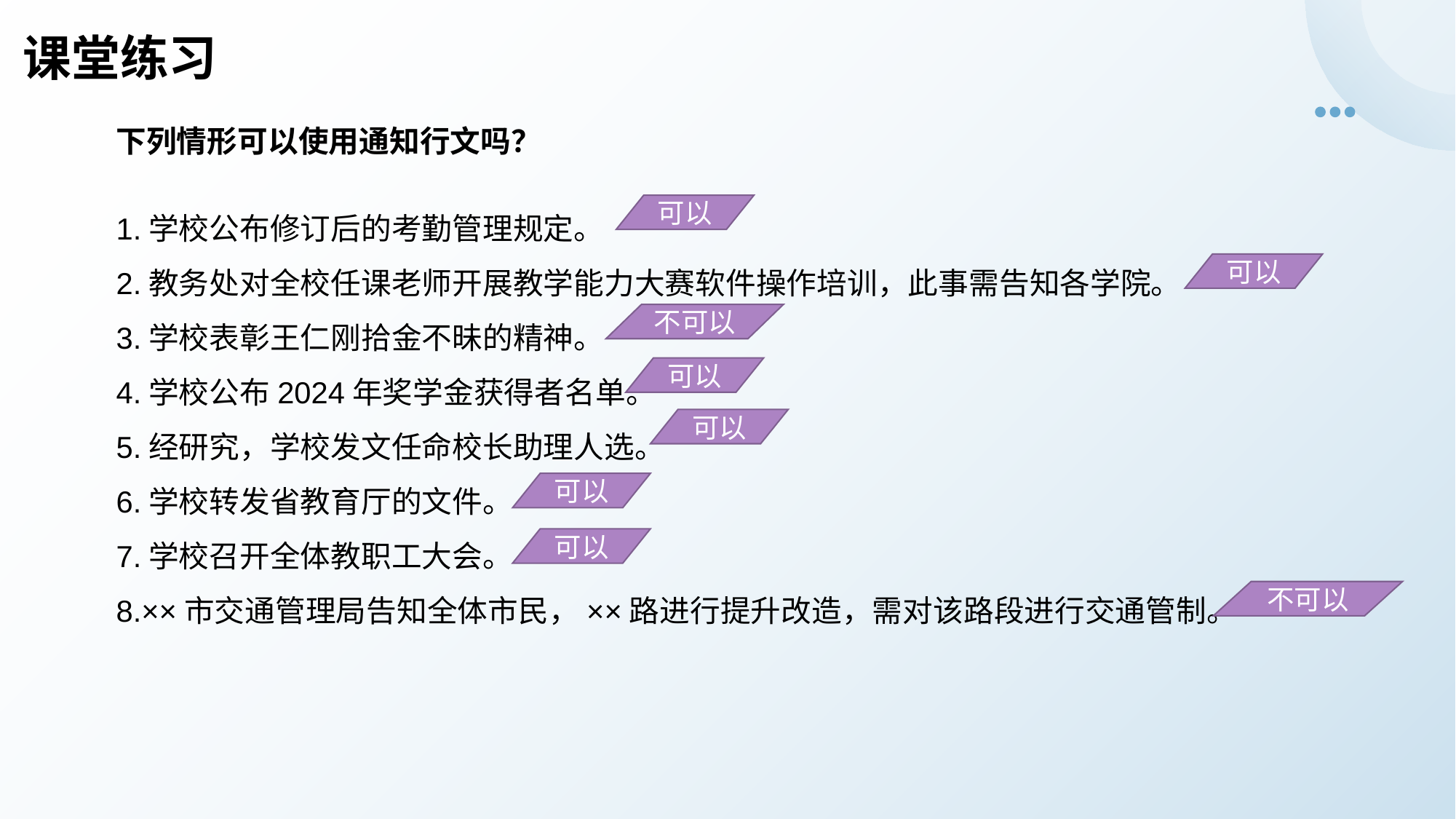

课堂练习
下列情形可以使用通知行文吗？
1.学校公布修订后的考勤管理规定。
2.教务处对全校任课老师开展教学能力大赛软件操作培训，此事需告知各学院。
3.学校表彰王仁刚拾金不昧的精神。
4.学校公布2024年奖学金获得者名单。
5.经研究，学校发文任命校长助理人选。
6.学校转发省教育厅的文件。
7.学校召开全体教职工大会。
8.××市交通管理局告知全体市民，××路进行提升改造，需对该路段进行交通管制。

可以
可以
不可以
可以
可以
可以
可以
不可以